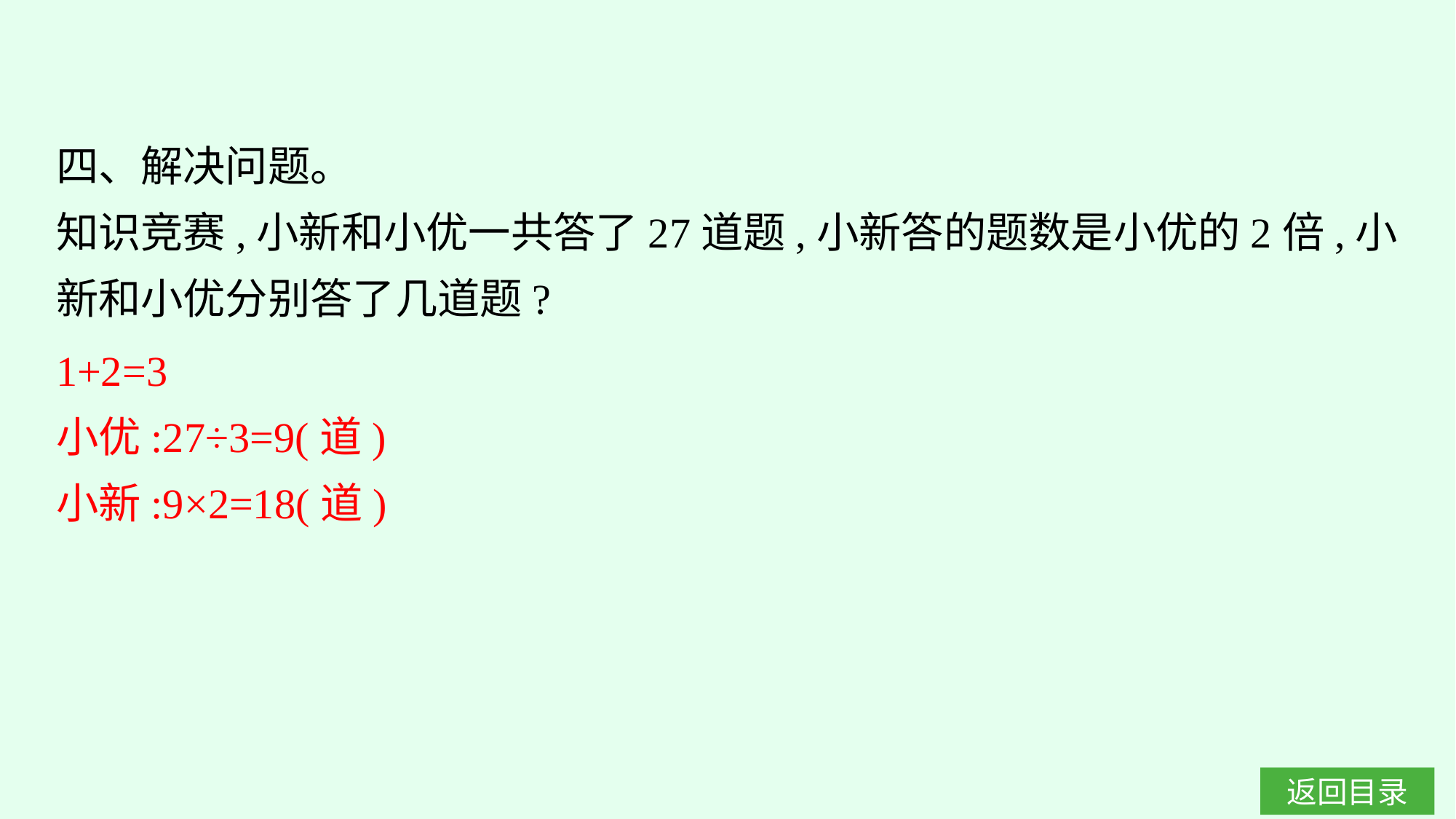

四、解决问题。
知识竞赛,小新和小优一共答了27道题,小新答的题数是小优的2倍,小新和小优分别答了几道题?
1+2=3
小优:27÷3=9(道)
小新:9×2=18(道)